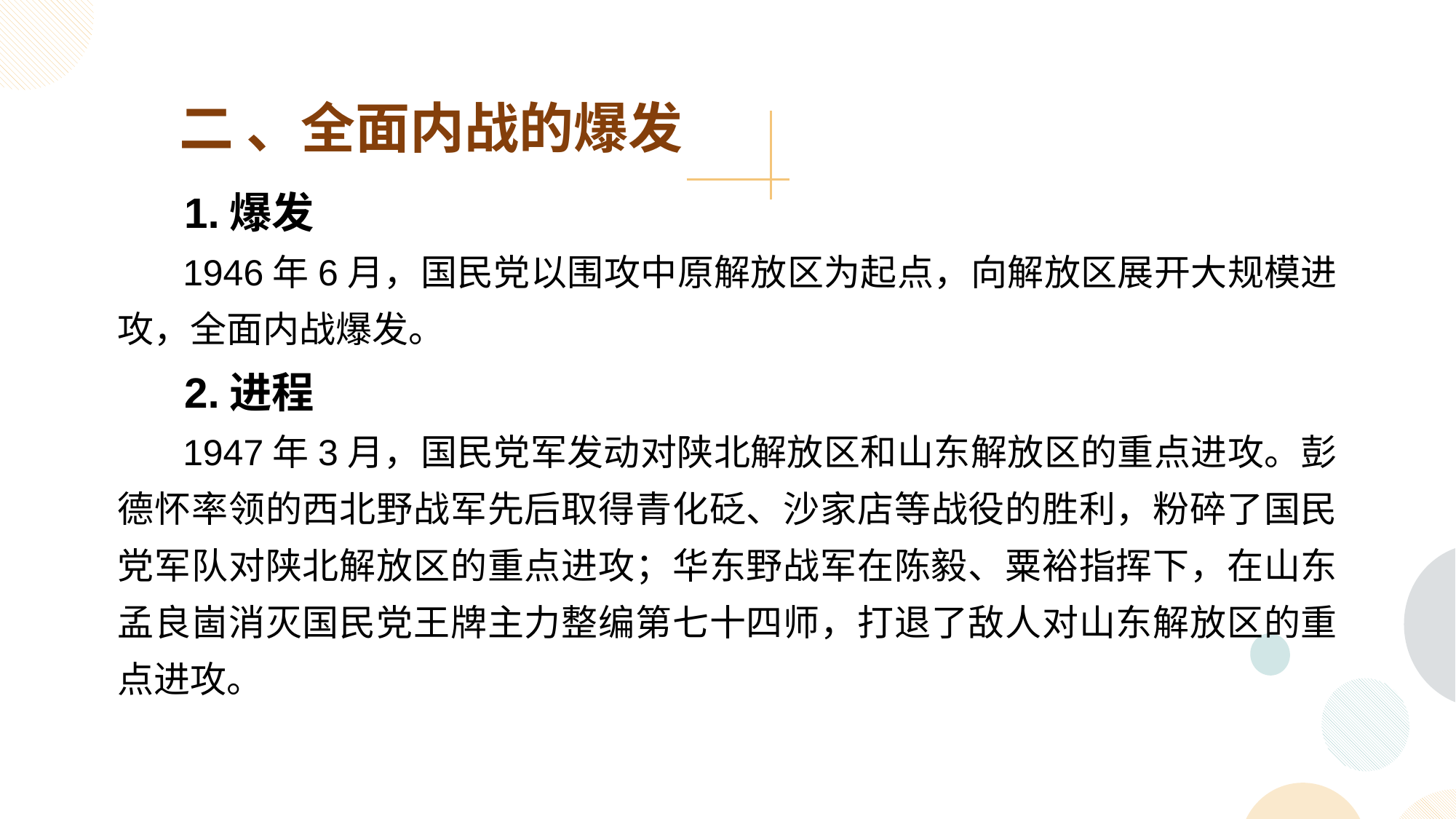

二 、全面内战的爆发
 1.爆发
 1946年6月，国民党以围攻中原解放区为起点，向解放区展开大规模进攻，全面内战爆发。
 2.进程
 1947年3月，国民党军发动对陕北解放区和山东解放区的重点进攻。彭德怀率领的西北野战军先后取得青化砭、沙家店等战役的胜利，粉碎了国民党军队对陕北解放区的重点进攻；华东野战军在陈毅、粟裕指挥下，在山东孟良崮消灭国民党王牌主力整编第七十四师，打退了敌人对山东解放区的重点进攻。